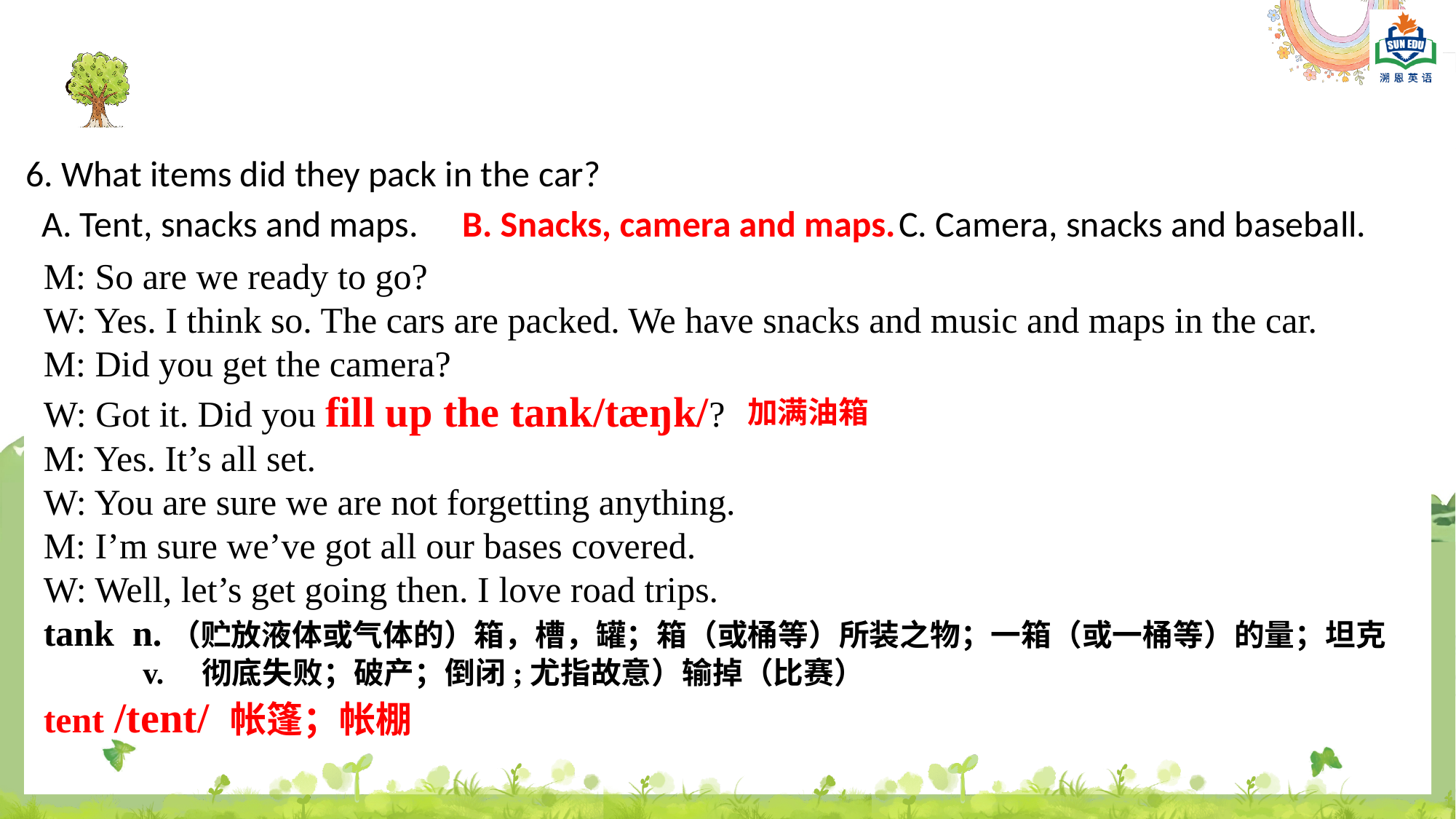

6. What items did they pack in the car?
A. Tent, snacks and maps.	B. Snacks, camera and maps.	C. Camera, snacks and baseball.
M: So are we ready to go?
W: Yes. I think so. The cars are packed. We have snacks and music and maps in the car.
M: Did you get the camera?
W: Got it. Did you fill up the tank/tæŋk/?
M: Yes. It’s all set.
W: You are sure we are not forgetting anything.
M: I’m sure we’ve got all our bases covered.
W: Well, let’s get going then. I love road trips.
tank  n.（贮放液体或气体的）箱，槽，罐；箱（或桶等）所装之物；一箱（或一桶等）的量；坦克
             v.    彻底失败；破产；倒闭;尤指故意）输掉（比赛）
tent /tent/ 帐篷；帐棚
加满油箱